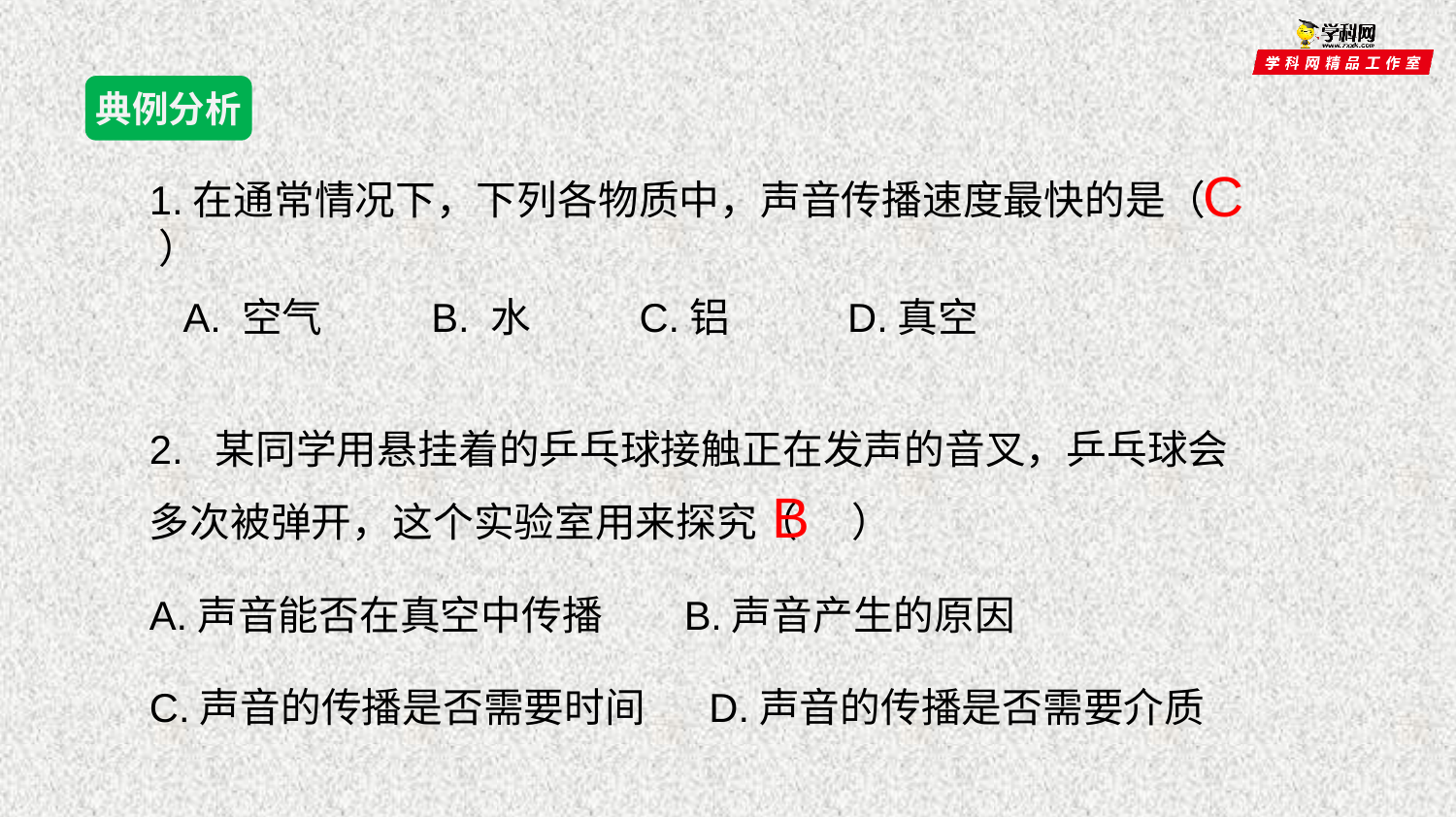

典例分析
C
1.在通常情况下，下列各物质中，声音传播速度最快的是（     ）
   A. 空气           B. 水           C.铝            D.真空
2.  某同学用悬挂着的乒乓球接触正在发声的音叉，乒乓球会多次被弹开，这个实验室用来探究（      ）
A.声音能否在真空中传播        B.声音产生的原因
C.声音的传播是否需要时间      D.声音的传播是否需要介质
B